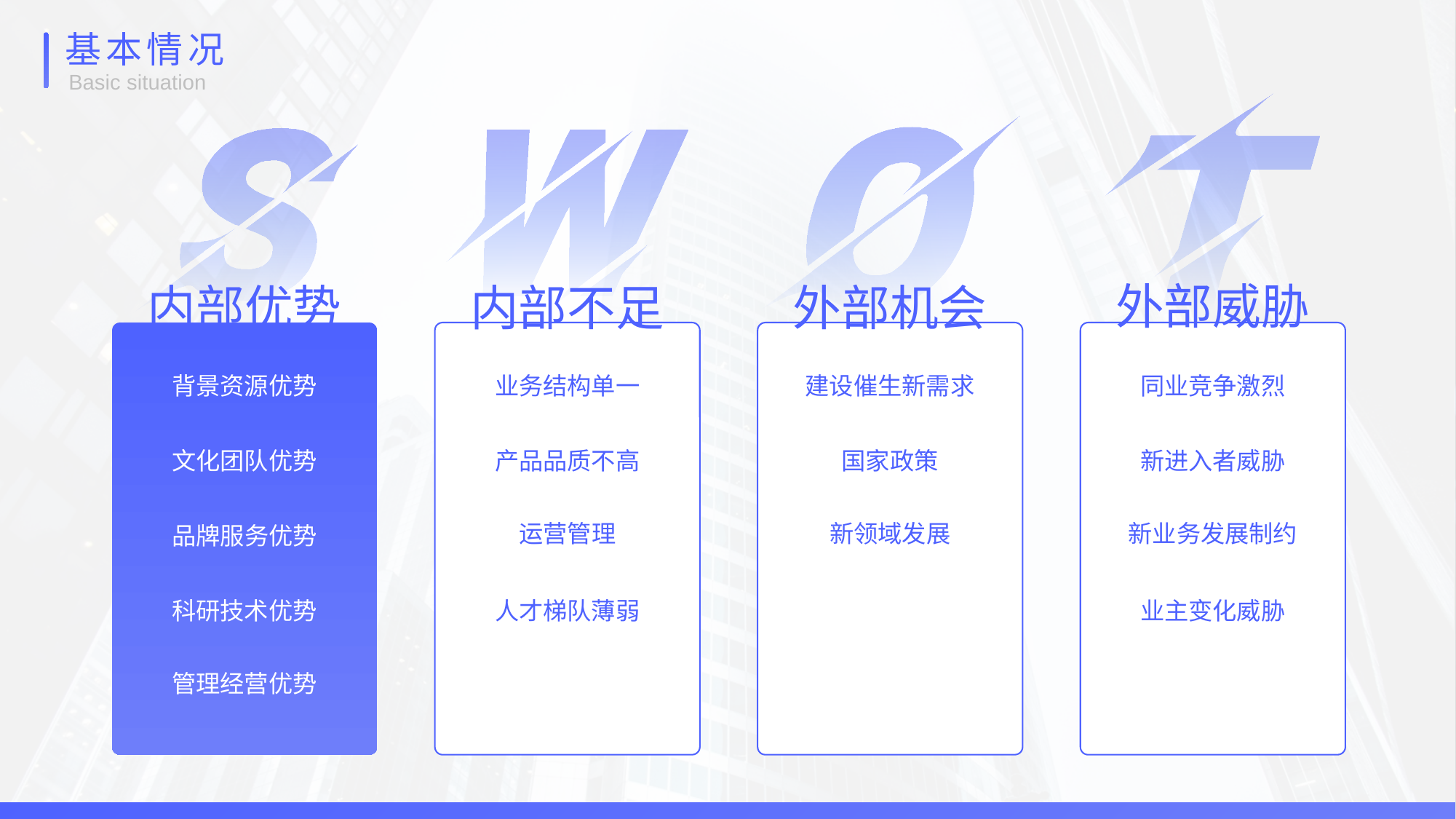

基本情况

Basic situation

外部威胁
内部优势
内部不足
外部机会

背景资源优势
业务结构单一
建设催生新需求
同业竞争激烈
文化团队优势
产品品质不高
国家政策
新进入者威胁
运营管理
新领域发展
新业务发展制约
品牌服务优势
科研技术优势
人才梯队薄弱
业主变化威胁
管理经营优势